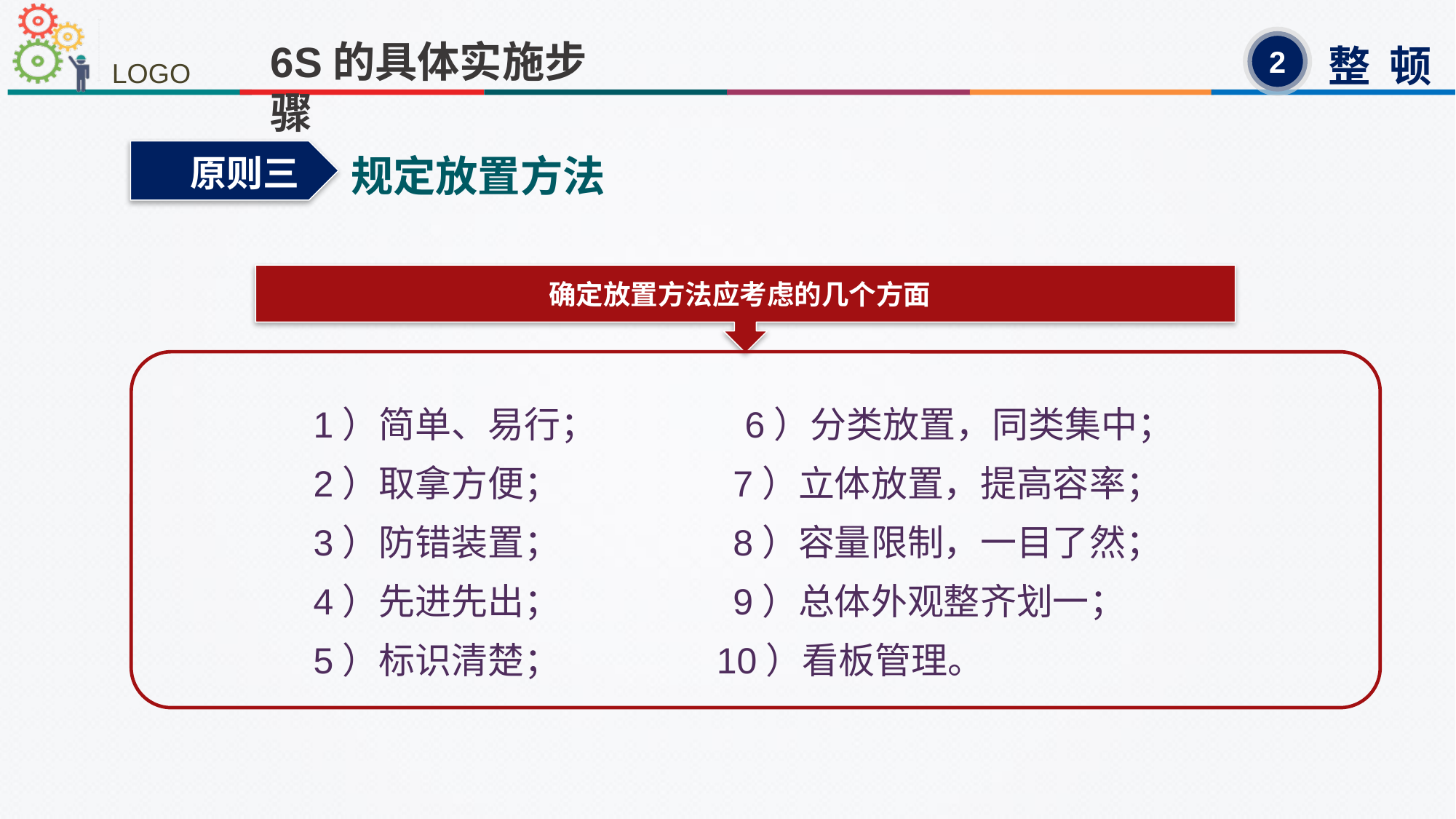

6S的具体实施步骤
整  顿
2
原则三

规定放置方法
确定放置方法应考虑的几个方面

1）简单、易行；                 6）分类放置，同类集中；
2）取拿方便；                    7）立体放置，提高容率；
3）防错装置；                    8）容量限制，一目了然；
4）先进先出；                    9）总体外观整齐划一；
5）标识清楚；                  10）看板管理。